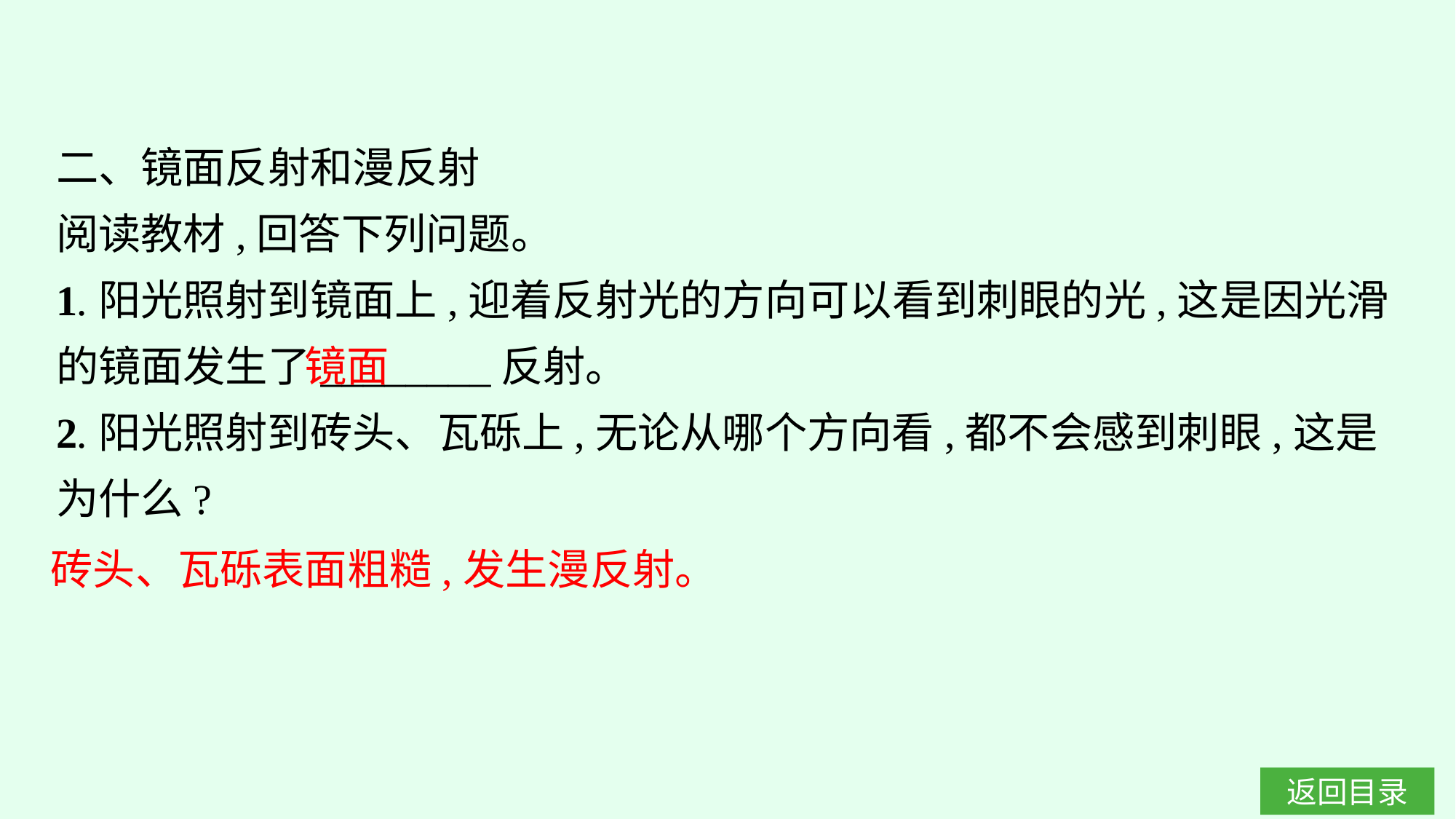

二、镜面反射和漫反射
阅读教材,回答下列问题。
1.阳光照射到镜面上,迎着反射光的方向可以看到刺眼的光,这是因光滑的镜面发生了________反射。
2.阳光照射到砖头、瓦砾上,无论从哪个方向看,都不会感到刺眼,这是为什么?
镜面
砖头、瓦砾表面粗糙,发生漫反射。